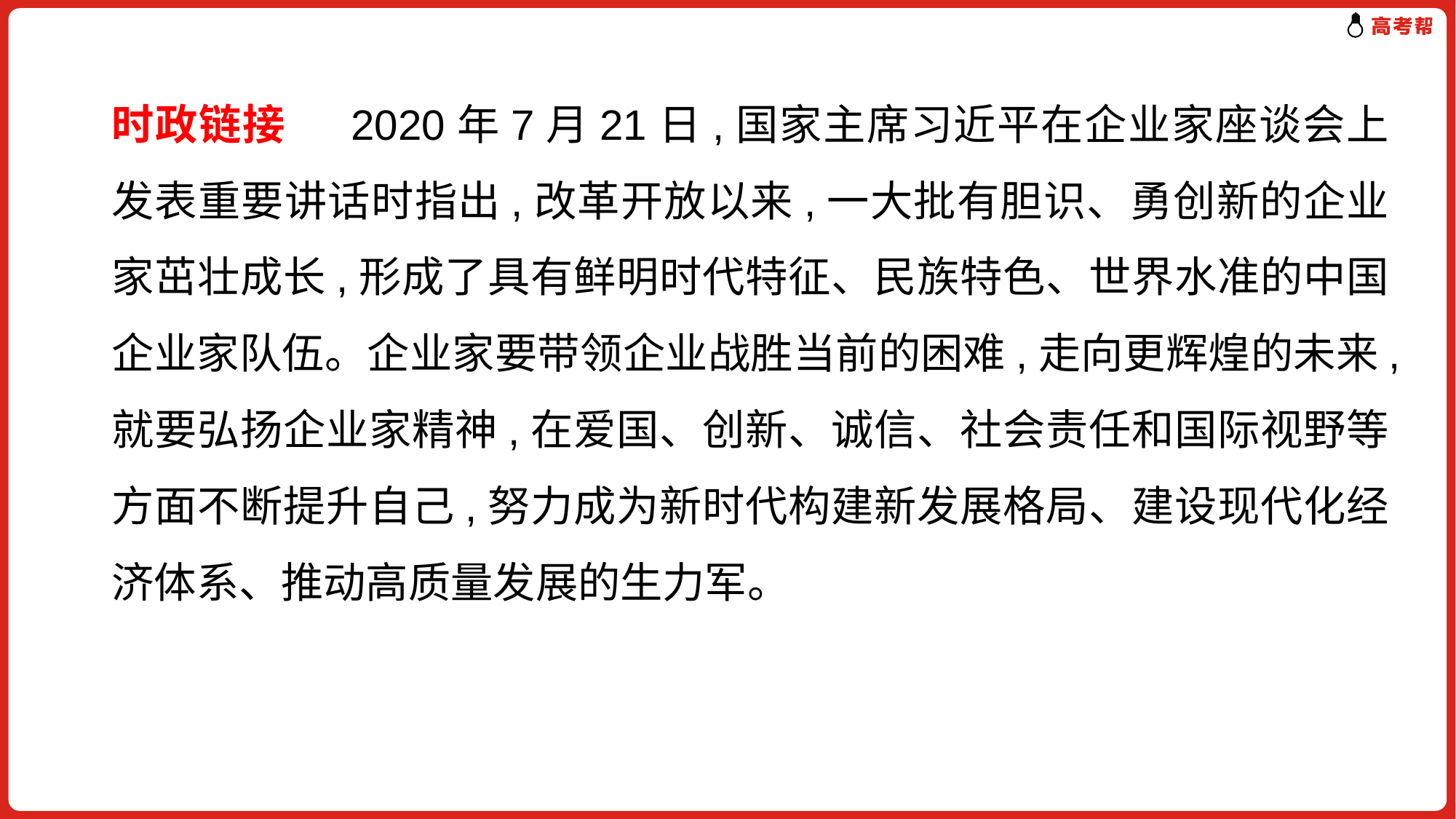

时政链接　 2020年7月21日,国家主席习近平在企业家座谈会上发表重要讲话时指出,改革开放以来,一大批有胆识、勇创新的企业家茁壮成长,形成了具有鲜明时代特征、民族特色、世界水准的中国企业家队伍。企业家要带领企业战胜当前的困难,走向更辉煌的未来,就要弘扬企业家精神,在爱国、创新、诚信、社会责任和国际视野等方面不断提升自己,努力成为新时代构建新发展格局、建设现代化经济体系、推动高质量发展的生力军。